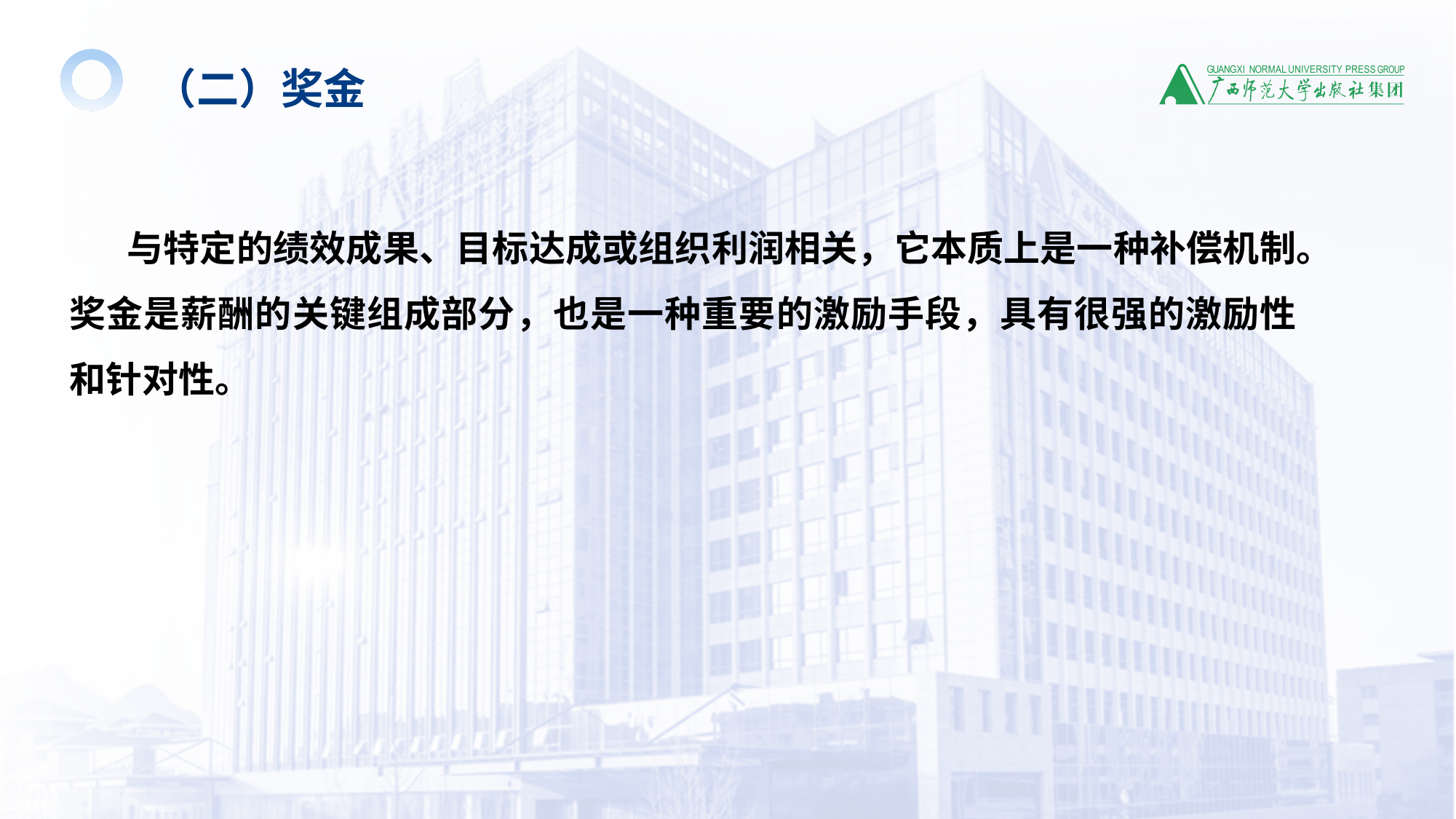

（二）奖金

  与特定的绩效成果、目标达成或组织利润相关，它本质上是一种补偿机制。奖金是薪酬的关键组成部分，也是一种重要的激励手段，具有很强的激励性和针对性。